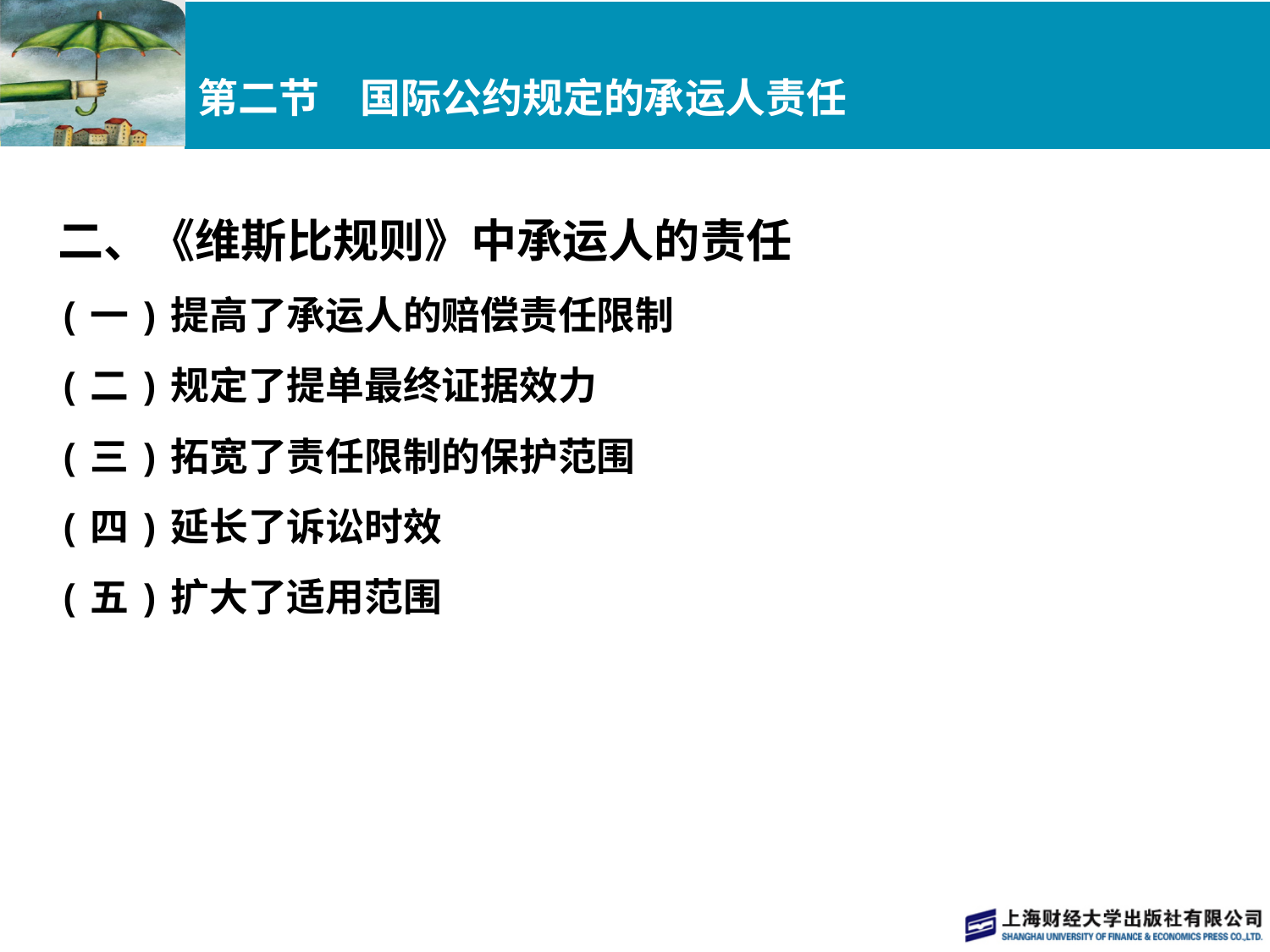

# 第二节　国际公约规定的承运人责任
二、《维斯比规则》中承运人的责任
(一)提高了承运人的赔偿责任限制
(二)规定了提单最终证据效力
(三)拓宽了责任限制的保护范围
(四)延长了诉讼时效
(五)扩大了适用范围